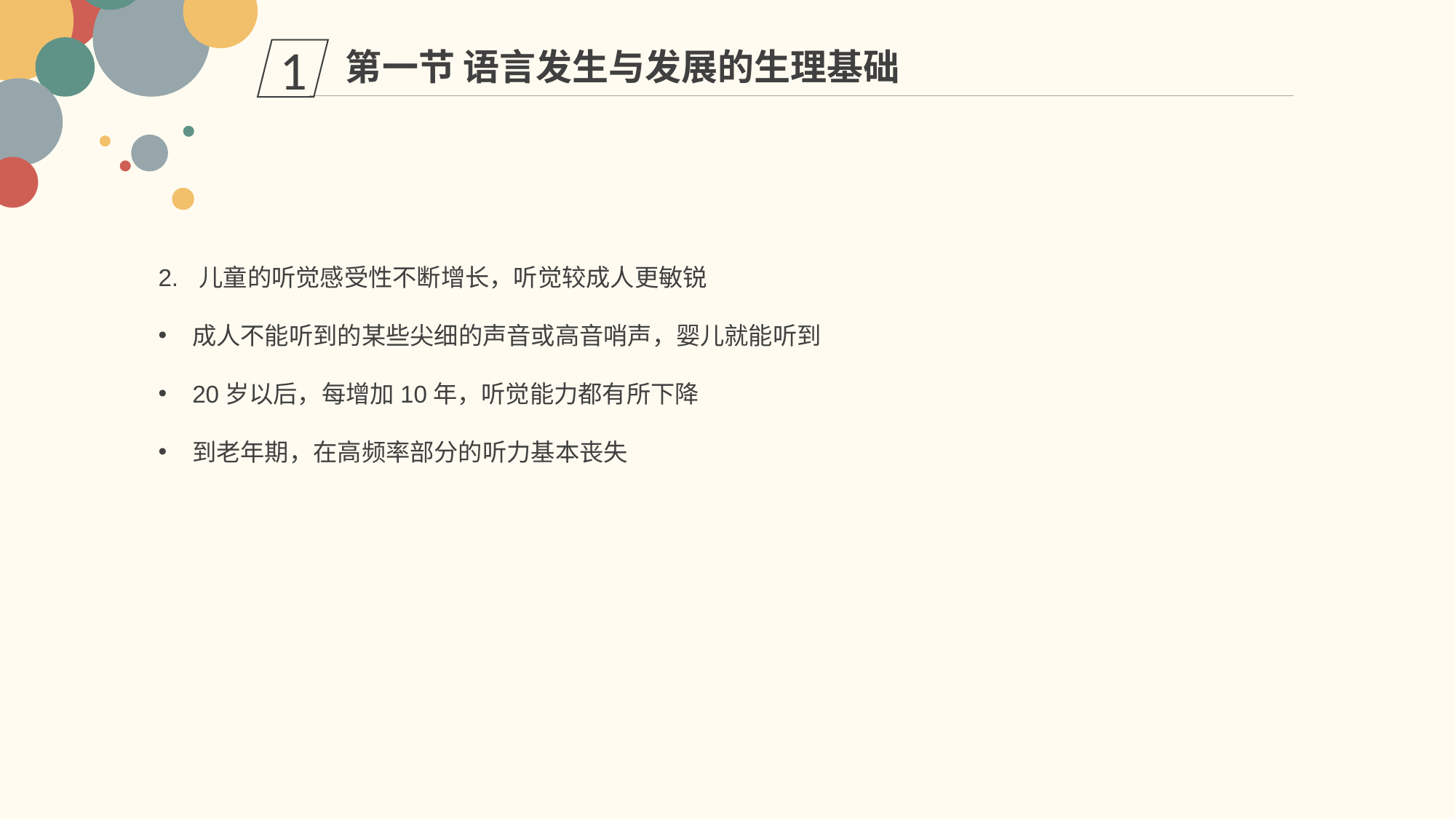

第一节 语言发生与发展的生理基础
1
儿童的听觉感受性不断增长，听觉较成人更敏锐
成人不能听到的某些尖细的声音或高音哨声，婴儿就能听到
20岁以后，每增加10年，听觉能力都有所下降
到老年期，在高频率部分的听力基本丧失